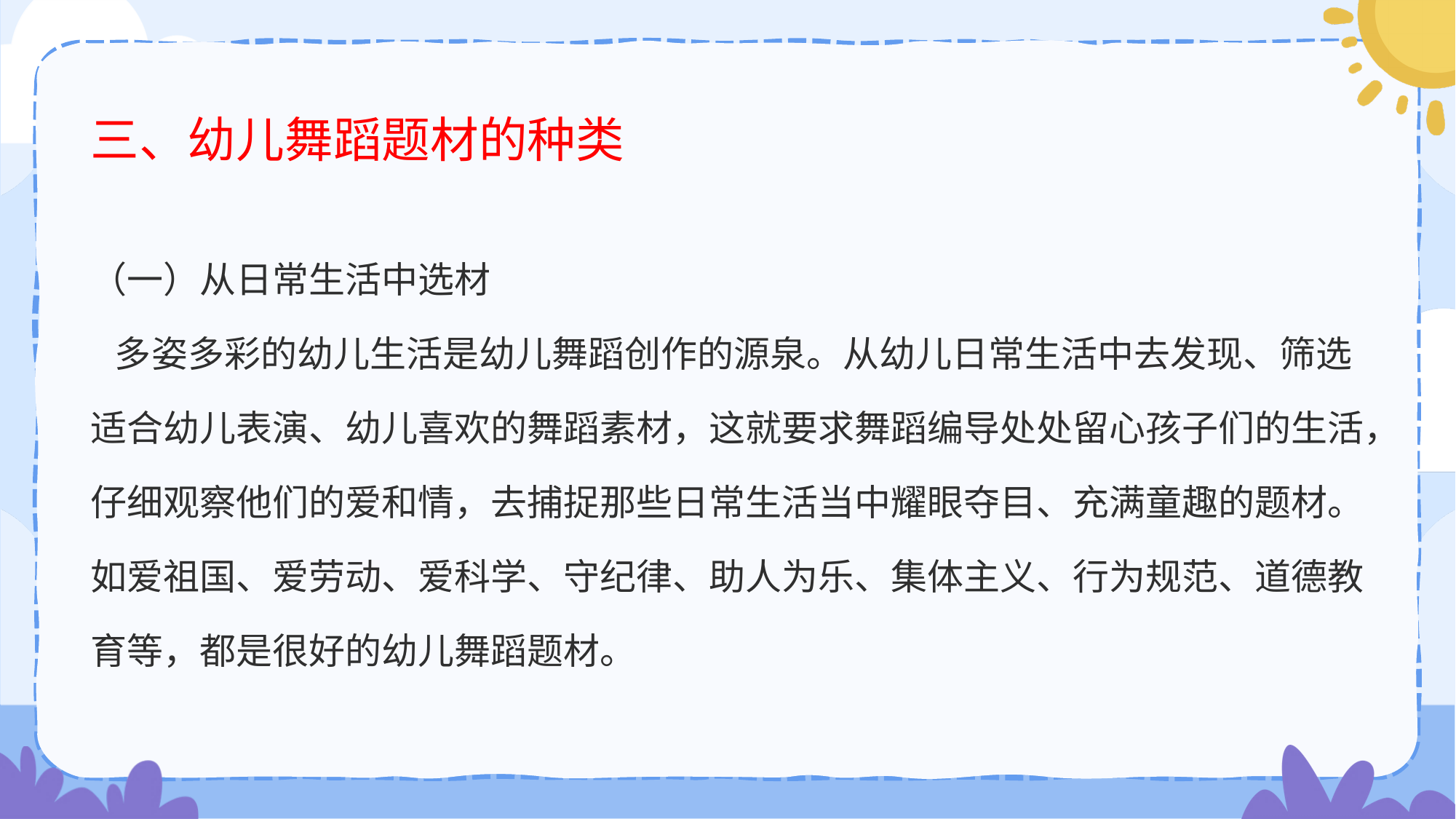

# 三、幼儿舞蹈题材的种类
（一）从日常生活中选材
   多姿多彩的幼儿生活是幼儿舞蹈创作的源泉。从幼儿日常生活中去发现、筛选适合幼儿表演、幼儿喜欢的舞蹈素材，这就要求舞蹈编导处处留心孩子们的生活，仔细观察他们的爱和情，去捕捉那些日常生活当中耀眼夺目、充满童趣的题材。如爱祖国、爱劳动、爱科学、守纪律、助人为乐、集体主义、行为规范、道德教育等，都是很好的幼儿舞蹈题材。